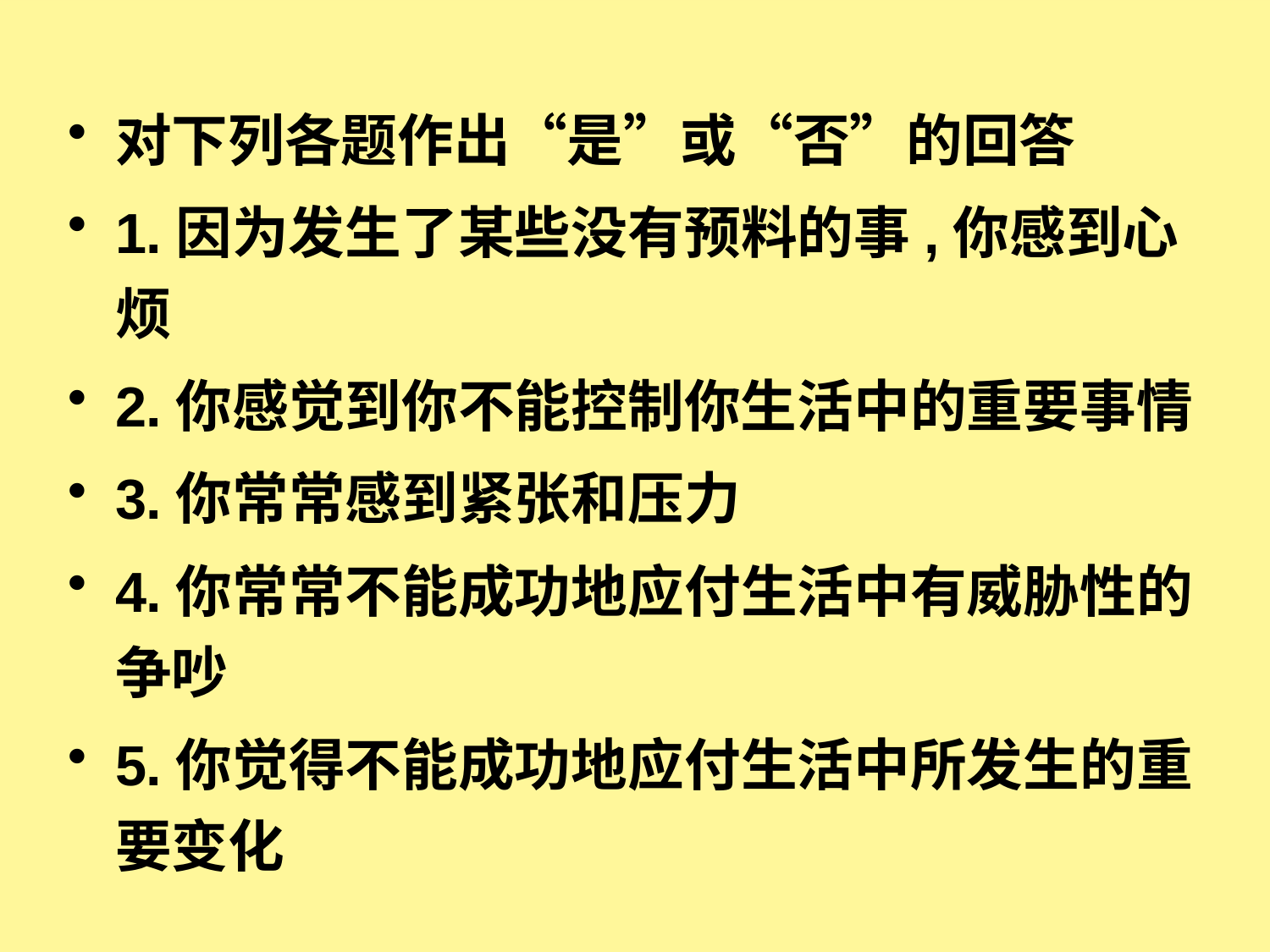

对下列各题作出“是”或“否”的回答
1.因为发生了某些没有预料的事,你感到心烦
2.你感觉到你不能控制你生活中的重要事情
3.你常常感到紧张和压力
4.你常常不能成功地应付生活中有威胁性的争吵
5.你觉得不能成功地应付生活中所发生的重要变化